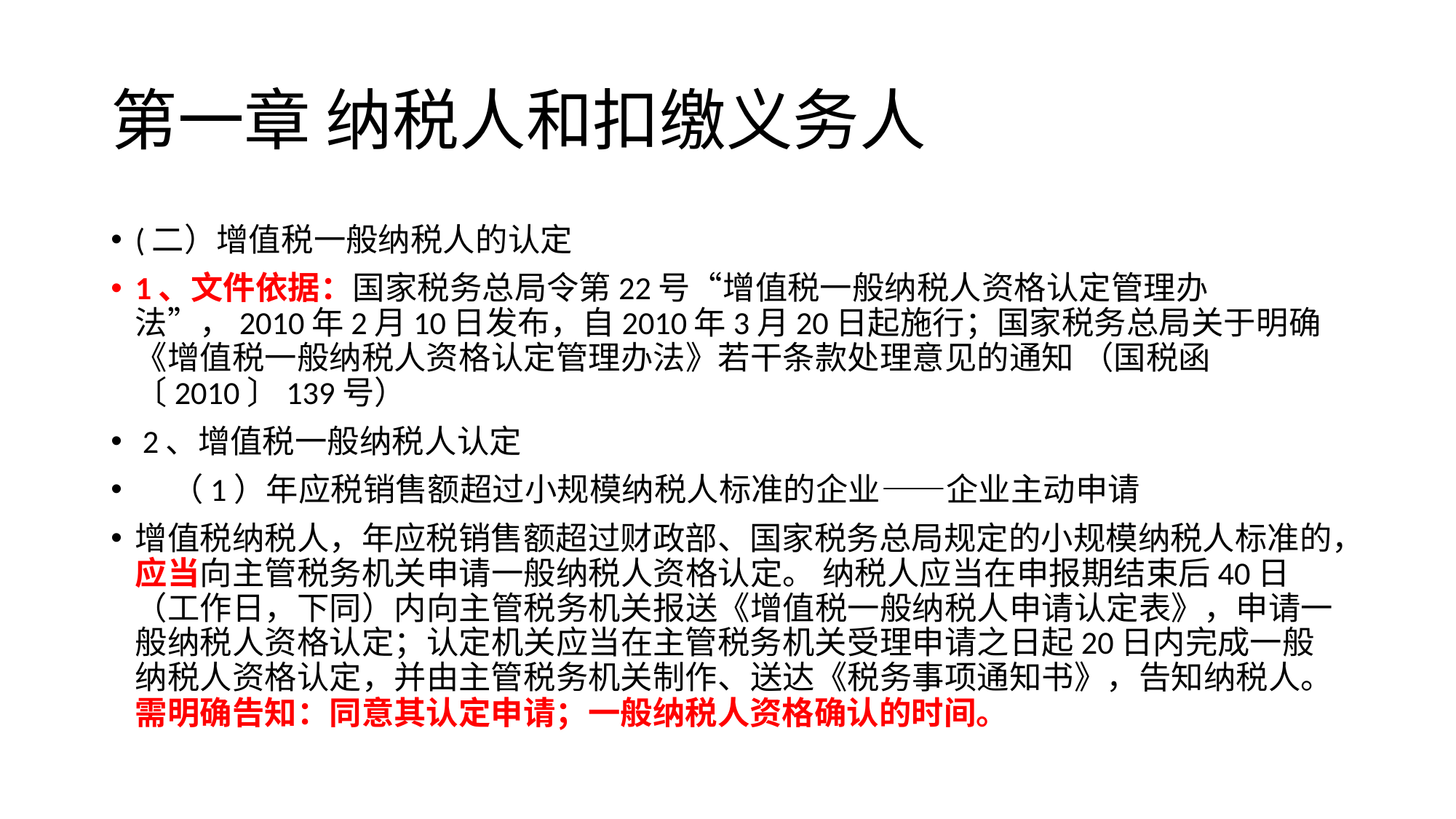

# 第一章 纳税人和扣缴义务人
(二）增值税一般纳税人的认定
1、文件依据：国家税务总局令第22号“增值税一般纳税人资格认定管理办法”，2010年2月10日发布，自2010年3月20日起施行；国家税务总局关于明确《增值税一般纳税人资格认定管理办法》若干条款处理意见的通知 （国税函〔2010〕139号）
 2、增值税一般纳税人认定
    （1）年应税销售额超过小规模纳税人标准的企业——企业主动申请
增值税纳税人，年应税销售额超过财政部、国家税务总局规定的小规模纳税人标准的，应当向主管税务机关申请一般纳税人资格认定。 纳税人应当在申报期结束后40日（工作日，下同）内向主管税务机关报送《增值税一般纳税人申请认定表》，申请一般纳税人资格认定；认定机关应当在主管税务机关受理申请之日起20日内完成一般纳税人资格认定，并由主管税务机关制作、送达《税务事项通知书》，告知纳税人。需明确告知：同意其认定申请；一般纳税人资格确认的时间。